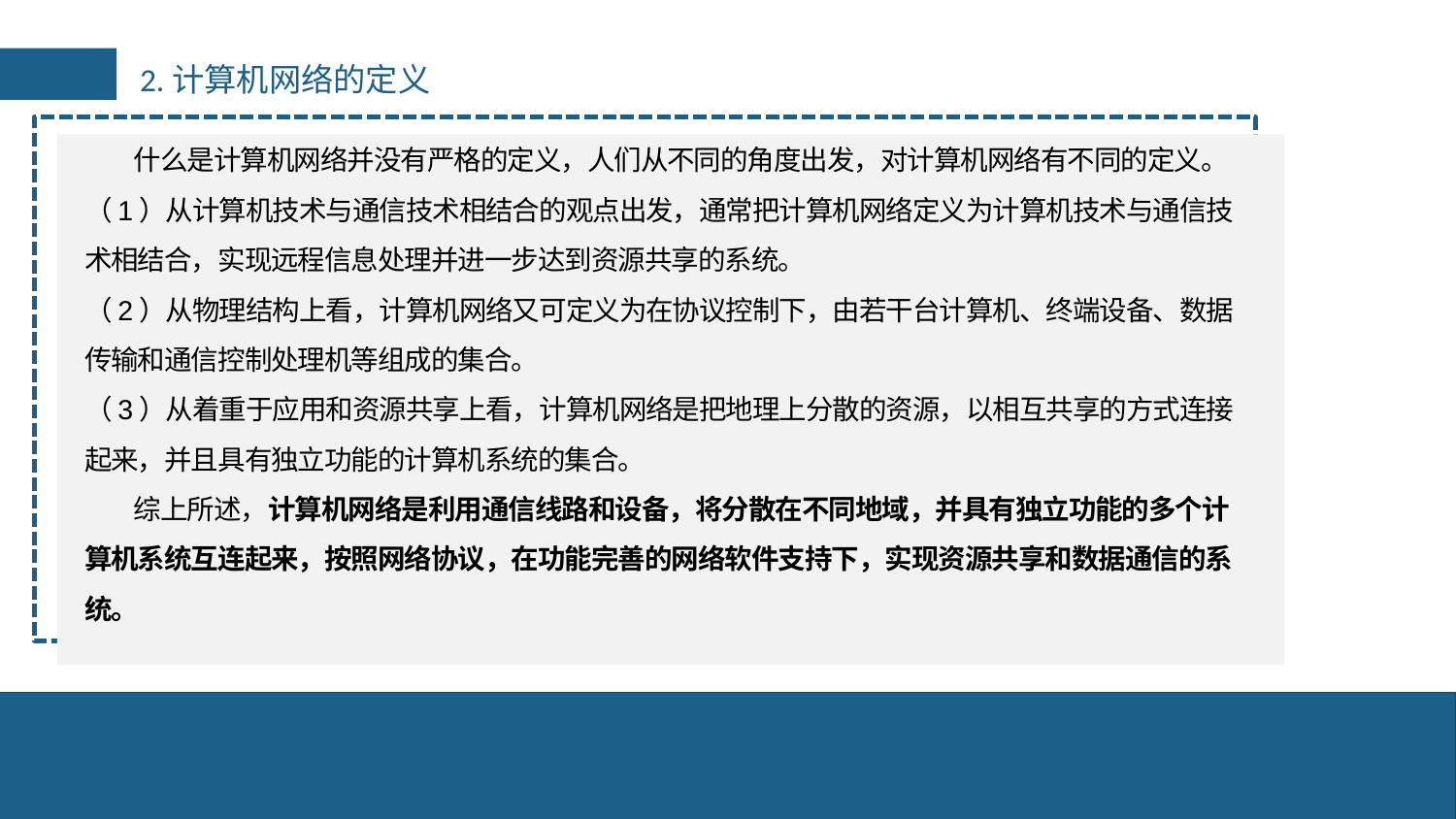

2.计算机网络的定义

        什么是计算机网络并没有严格的定义，人们从不同的角度出发，对计算机网络有不同的定义。
（1）从计算机技术与通信技术相结合的观点出发，通常把计算机网络定义为计算机技术与通信技术相结合，实现远程信息处理并进一步达到资源共享的系统。
（2）从物理结构上看，计算机网络又可定义为在协议控制下，由若干台计算机、终端设备、数据传输和通信控制处理机等组成的集合。
（3）从着重于应用和资源共享上看，计算机网络是把地理上分散的资源，以相互共享的方式连接起来，并且具有独立功能的计算机系统的集合。
        综上所述，计算机网络是利用通信线路和设备，将分散在不同地域，并具有独立功能的多个计算机系统互连起来，按照网络协议，在功能完善的网络软件支持下，实现资源共享和数据通信的系统。